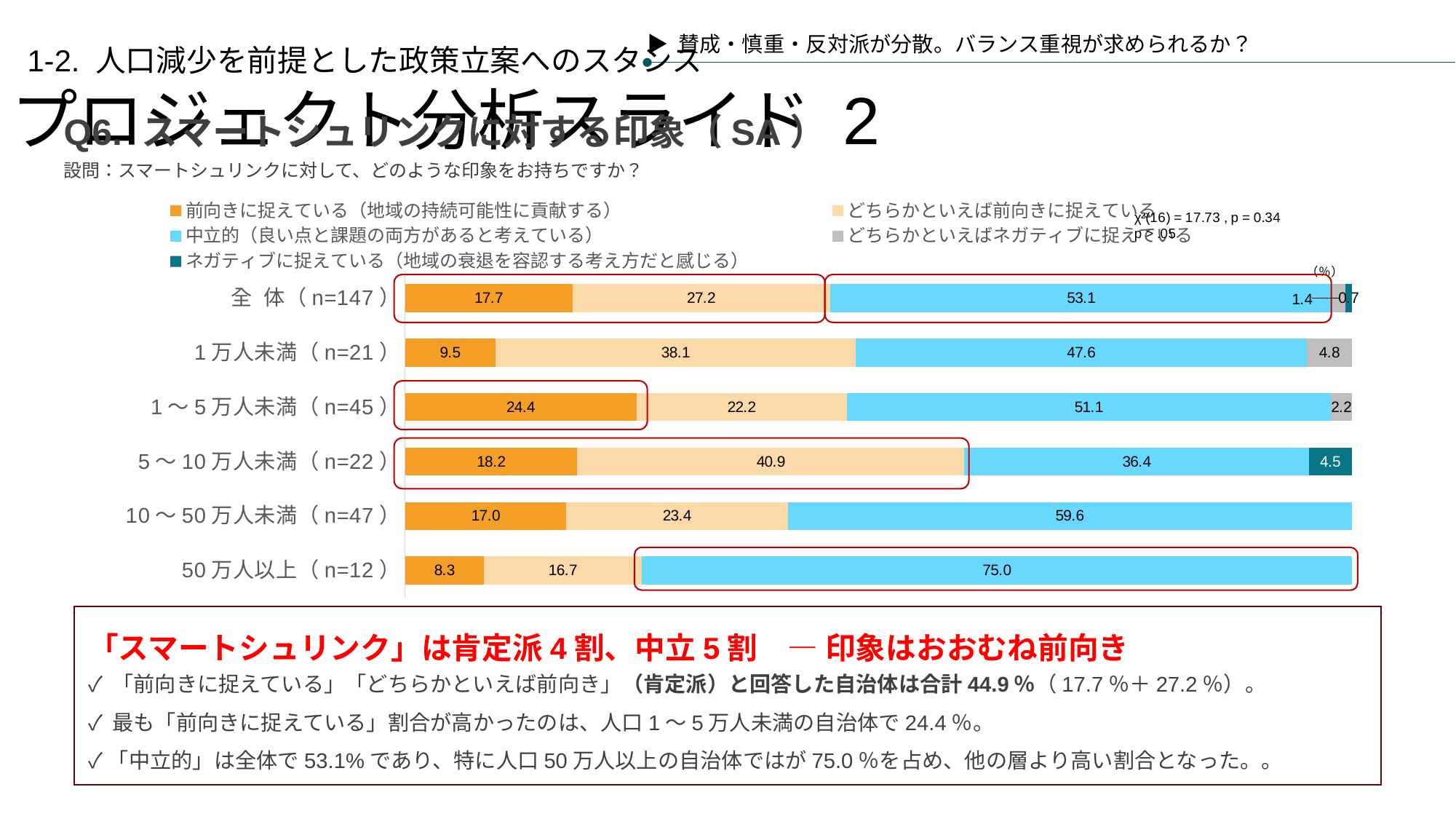

▶ 賛成・慎重・反対派が分散。バランス重視が求められるか？
プロジェクト分析スライド 2
1-2. 人口減少を前提とした政策立案へのスタンス
Q6. スマートシュリンクに対する印象（SA）
設問：スマートシュリンクに対して、どのような印象をお持ちですか？

### Chart

| Category | 前向きに捉えている（地域の持続可能性に貢献する） | どちらかといえば前向きに捉えている | 中立的（良い点と課題の両方があると考えている） | どちらかといえばネガティブに捉えている | ネガティブに捉えている（地域の衰退を容認する考え方だと感じる） |
|---|---|---|---|---|---|
|   全  体（n=147） | 17.687074829931973 | 27.2108843537415 | 53.06122448979592 | 1.3605442176870748 | 0.6802721088435374 |
| 1万人未満（n=21） | 9.523809523809524 | 38.095238095238095 | 47.61904761904761 | 4.761904761904762 | 0.0 |
| 1～5万人未満（n=45） | 24.444444444444443 | 22.22222222222222 | 51.11111111111111 | 2.2222222222222223 | 0.0 |
| 5～10万人未満（n=22） | 18.181818181818183 | 40.909090909090914 | 36.36363636363637 | 0.0 | 4.545454545454546 |
| 10～50万人未満（n=47） | 17.02127659574468 | 23.404255319148938 | 59.57446808510638 | 0.0 | 0.0 |
| 50万人以上（n=12） | 8.333333333333332 | 16.666666666666664 | 75.0 | 0.0 | 0.0 |

「スマートシュリンク」は肯定派4割、中立5割　― 印象はおおむね前向き
✓ 「前向きに捉えている」「どちらかといえば前向き」（肯定派）と回答した自治体は合計44.9％（17.7％＋27.2％）。
✓ 最も「前向きに捉えている」割合が高かったのは、人口1～5万人未満の自治体で24.4％。
✓「中立的」は全体で53.1%であり、特に人口50万人以上の自治体ではが75.0％を占め、他の層より高い割合となった。。